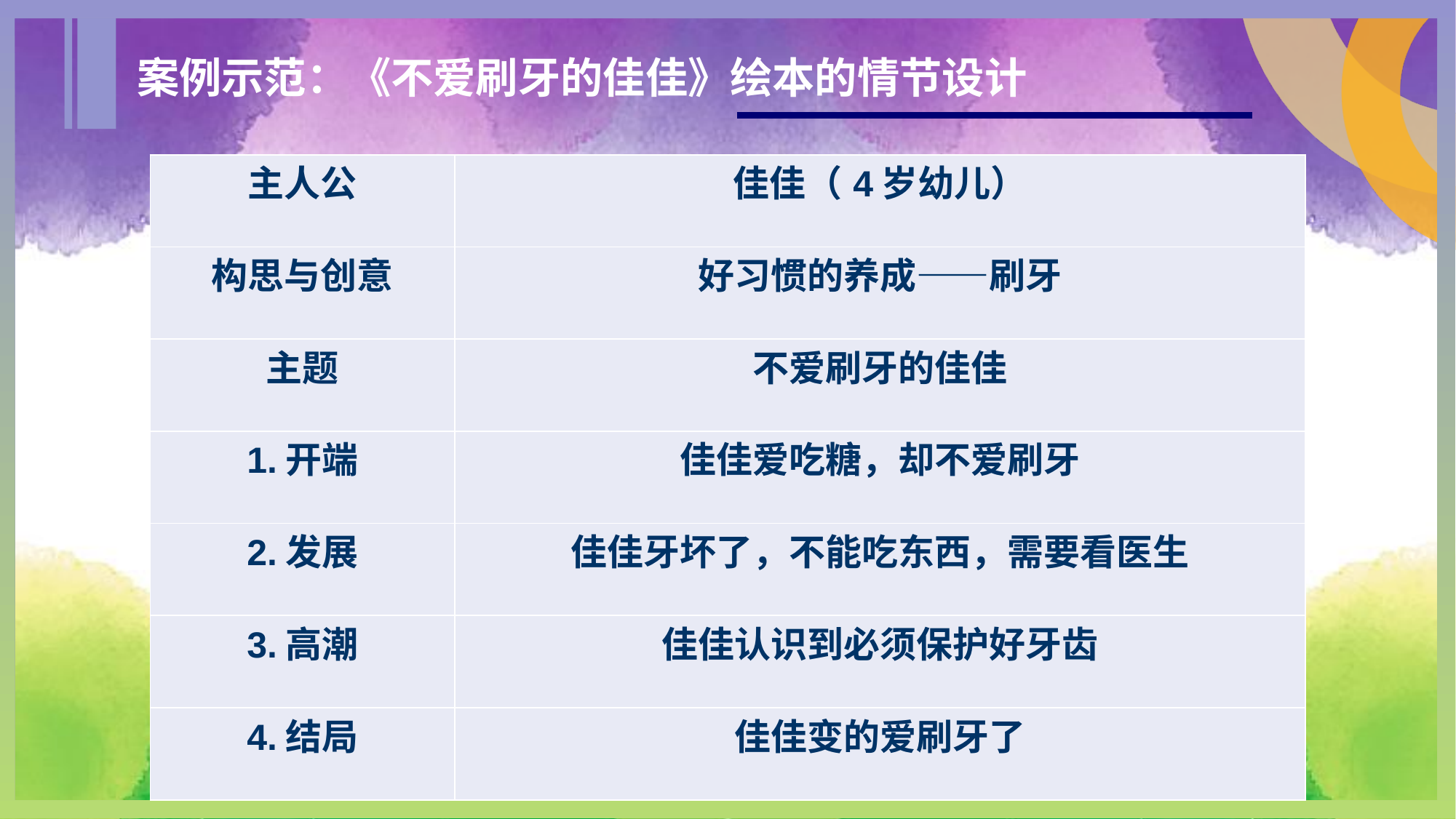

案例示范：《不爱刷牙的佳佳》绘本的情节设计
| 主人公 | 佳佳（4岁幼儿） |
| --- | --- |
| 构思与创意 | 好习惯的养成——刷牙 |
| 主题 | 不爱刷牙的佳佳 |
| 1.开端 | 佳佳爱吃糖，却不爱刷牙 |
| 2.发展 | 佳佳牙坏了，不能吃东西，需要看医生 |
| 3.高潮 | 佳佳认识到必须保护好牙齿 |
| 4.结局 | 佳佳变的爱刷牙了 |